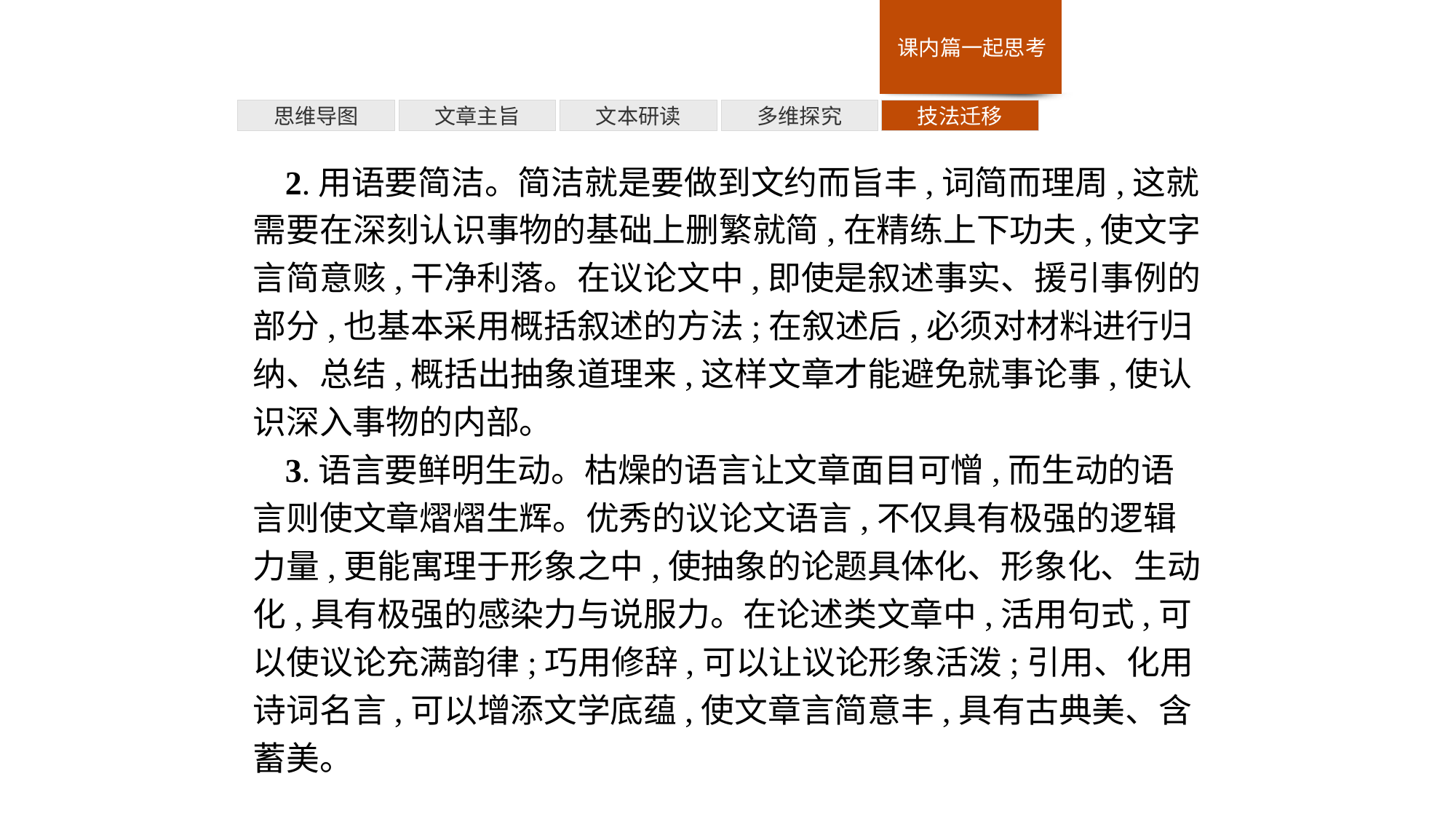

多维探究
思维导图
文章主旨
文本研读
技法迁移
2.用语要简洁。简洁就是要做到文约而旨丰,词简而理周,这就需要在深刻认识事物的基础上删繁就简,在精练上下功夫,使文字言简意赅,干净利落。在议论文中,即使是叙述事实、援引事例的部分,也基本采用概括叙述的方法;在叙述后,必须对材料进行归纳、总结,概括出抽象道理来,这样文章才能避免就事论事,使认识深入事物的内部。
3.语言要鲜明生动。枯燥的语言让文章面目可憎,而生动的语言则使文章熠熠生辉。优秀的议论文语言,不仅具有极强的逻辑力量,更能寓理于形象之中,使抽象的论题具体化、形象化、生动化,具有极强的感染力与说服力。在论述类文章中,活用句式,可以使议论充满韵律;巧用修辞,可以让议论形象活泼;引用、化用诗词名言,可以增添文学底蕴,使文章言简意丰,具有古典美、含蓄美。